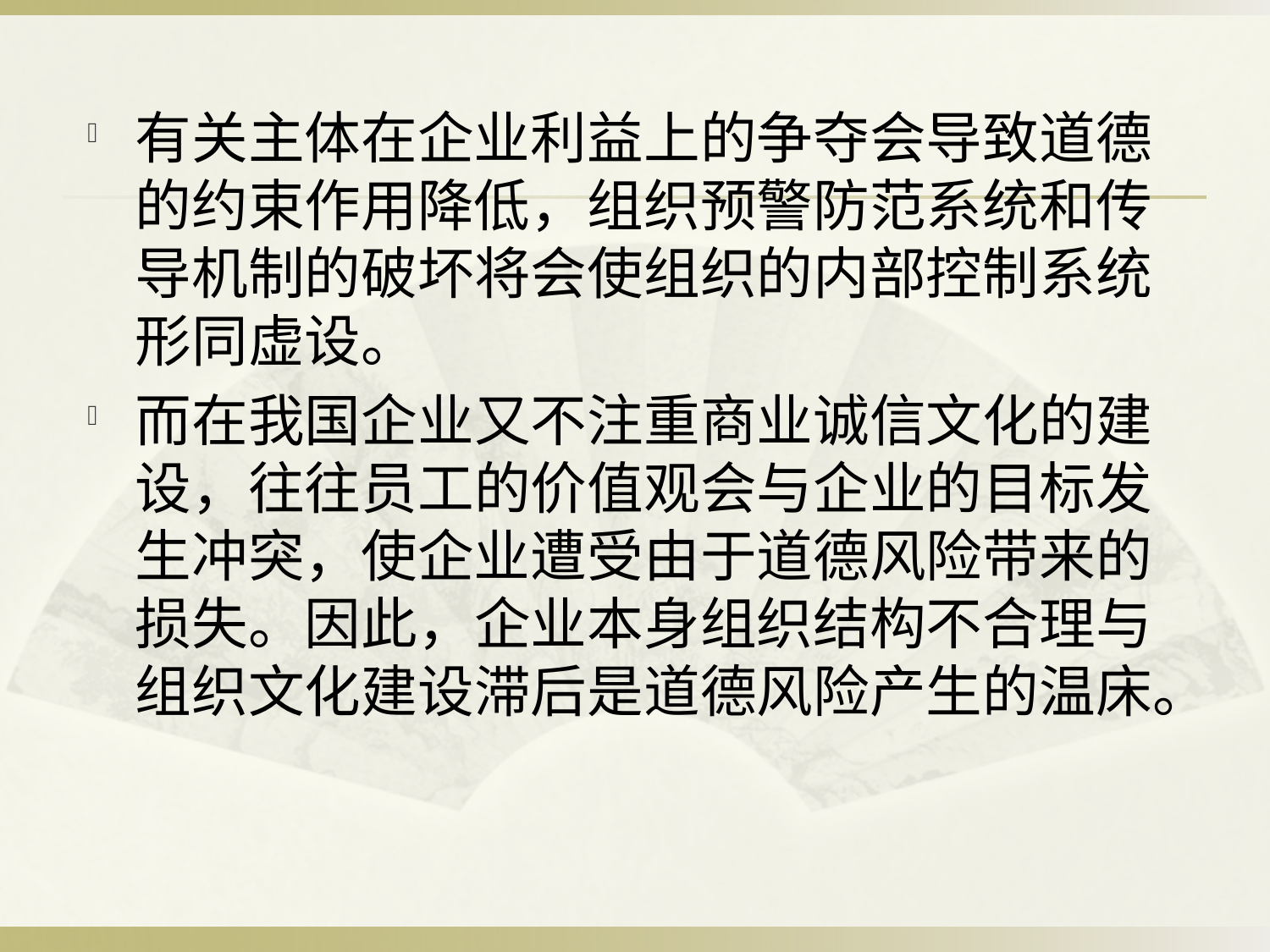

有关主体在企业利益上的争夺会导致道德的约束作用降低，组织预警防范系统和传导机制的破坏将会使组织的内部控制系统形同虚设。
而在我国企业又不注重商业诚信文化的建设，往往员工的价值观会与企业的目标发生冲突，使企业遭受由于道德风险带来的损失。因此，企业本身组织结构不合理与组织文化建设滞后是道德风险产生的温床。